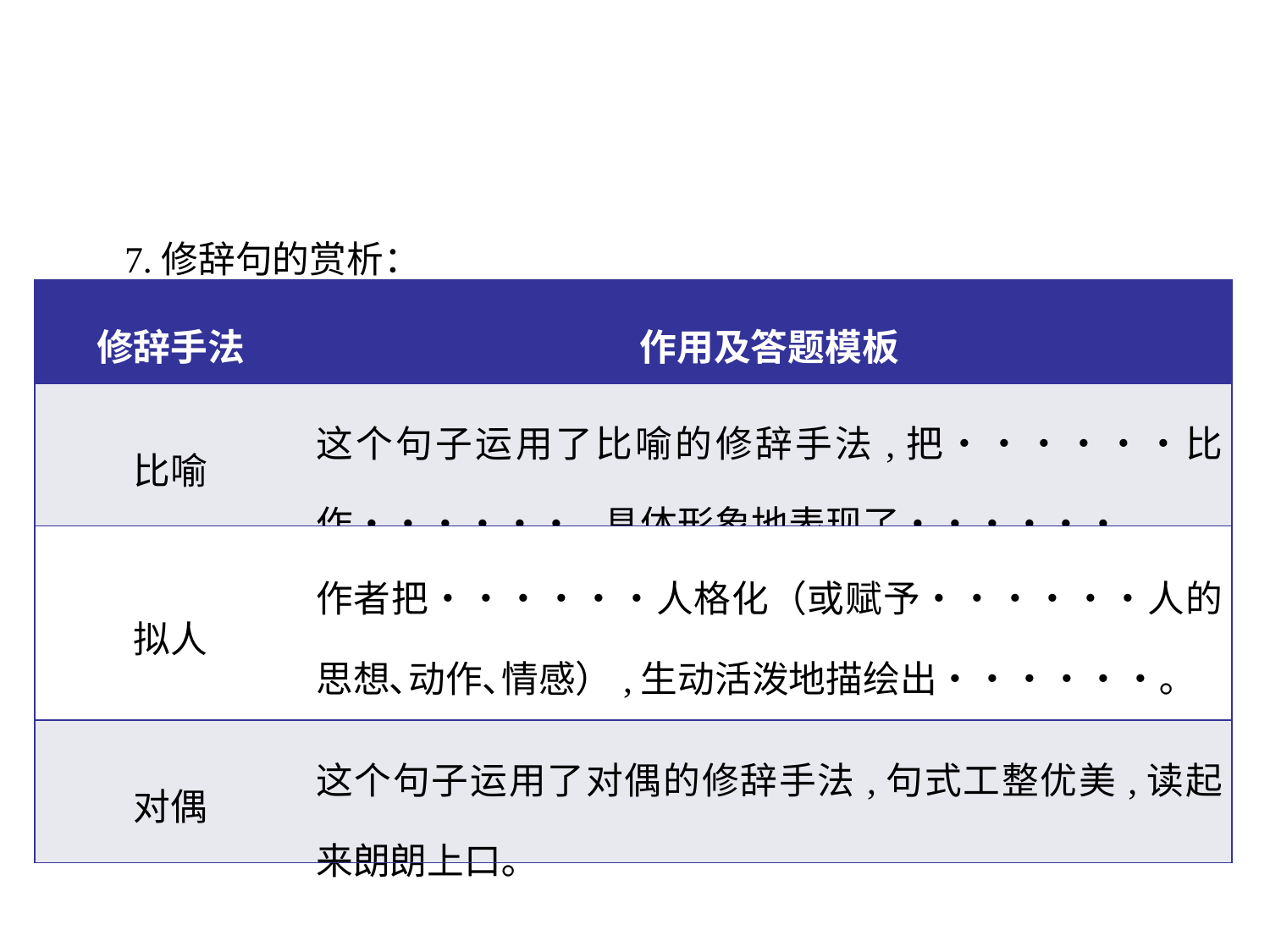

7.修辞句的赏析：
| 修辞手法 | 作用及答题模板 |
| --- | --- |
| 比喻 | 这个句子运用了比喻的修辞手法,把••••••比作••••••,具体形象地表现了••••••｡ |
| 拟人 | 作者把••••••人格化（或赋予••••••人的思想､动作､情感）,生动活泼地描绘出••••••｡ |
| 对偶 | 这个句子运用了对偶的修辞手法,句式工整优美,读起来朗朗上口｡ |